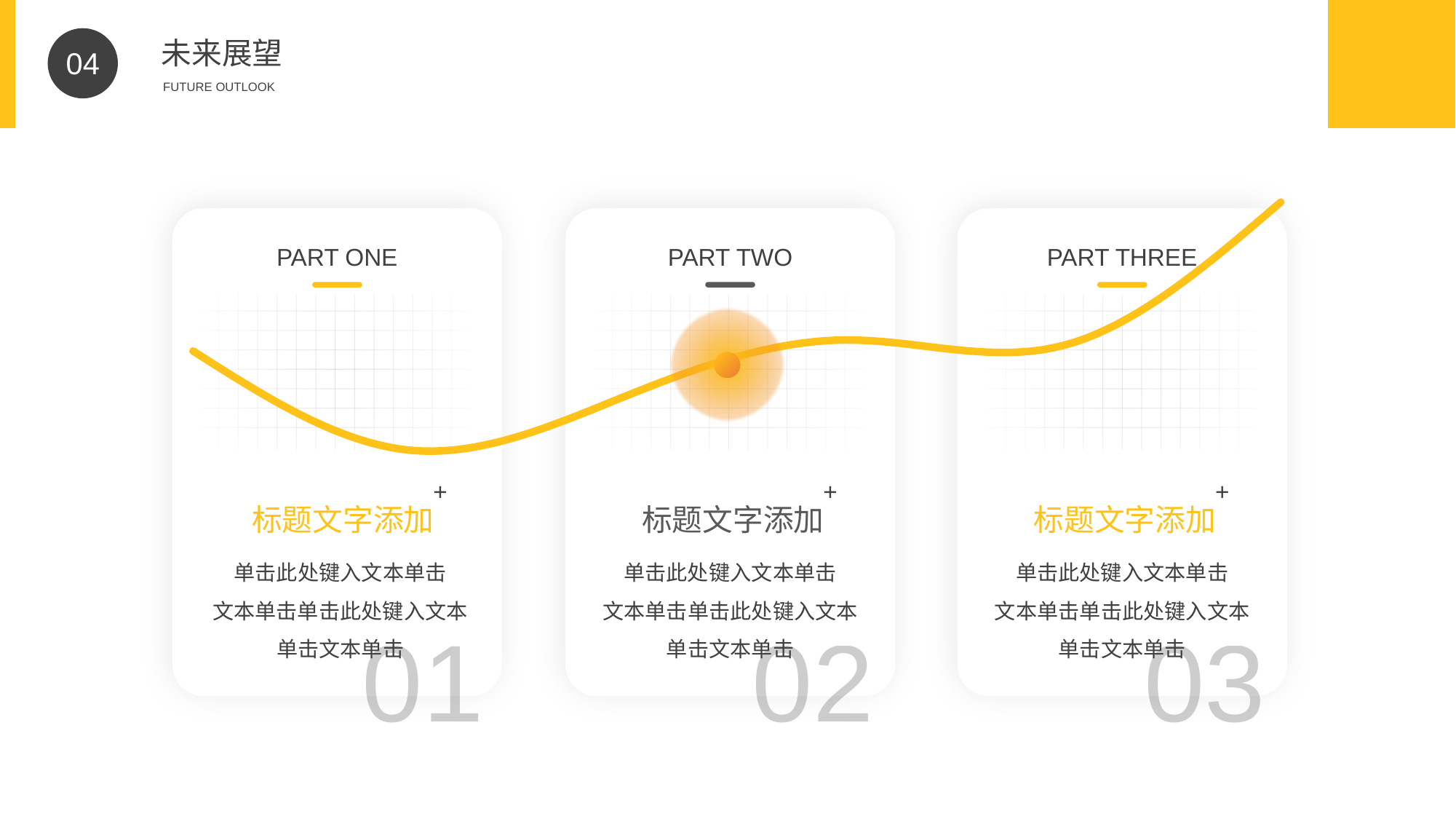

BY YUSHEN

未来展望
FUTURE OUTLOOK
04

### Chart

| Category | 系列 1 |
|---|---|
| 类别 1 | 4.3 |
| 类别 2 | 2.5 |
| 类别 3 | 3.5 |
| 类别 4 | 4.5 |
| 类别 5 | 4.4 |
| 类别 6 | 7.0 |

PART ONE

+
标题文字添加
单击此处键入文本单击
文本单击单击此处键入文本单击文本单击
01
PART TWO

+
标题文字添加
单击此处键入文本单击
文本单击单击此处键入文本单击文本单击
02
PART THREE

+
标题文字添加
单击此处键入文本单击
文本单击单击此处键入文本单击文本单击
03